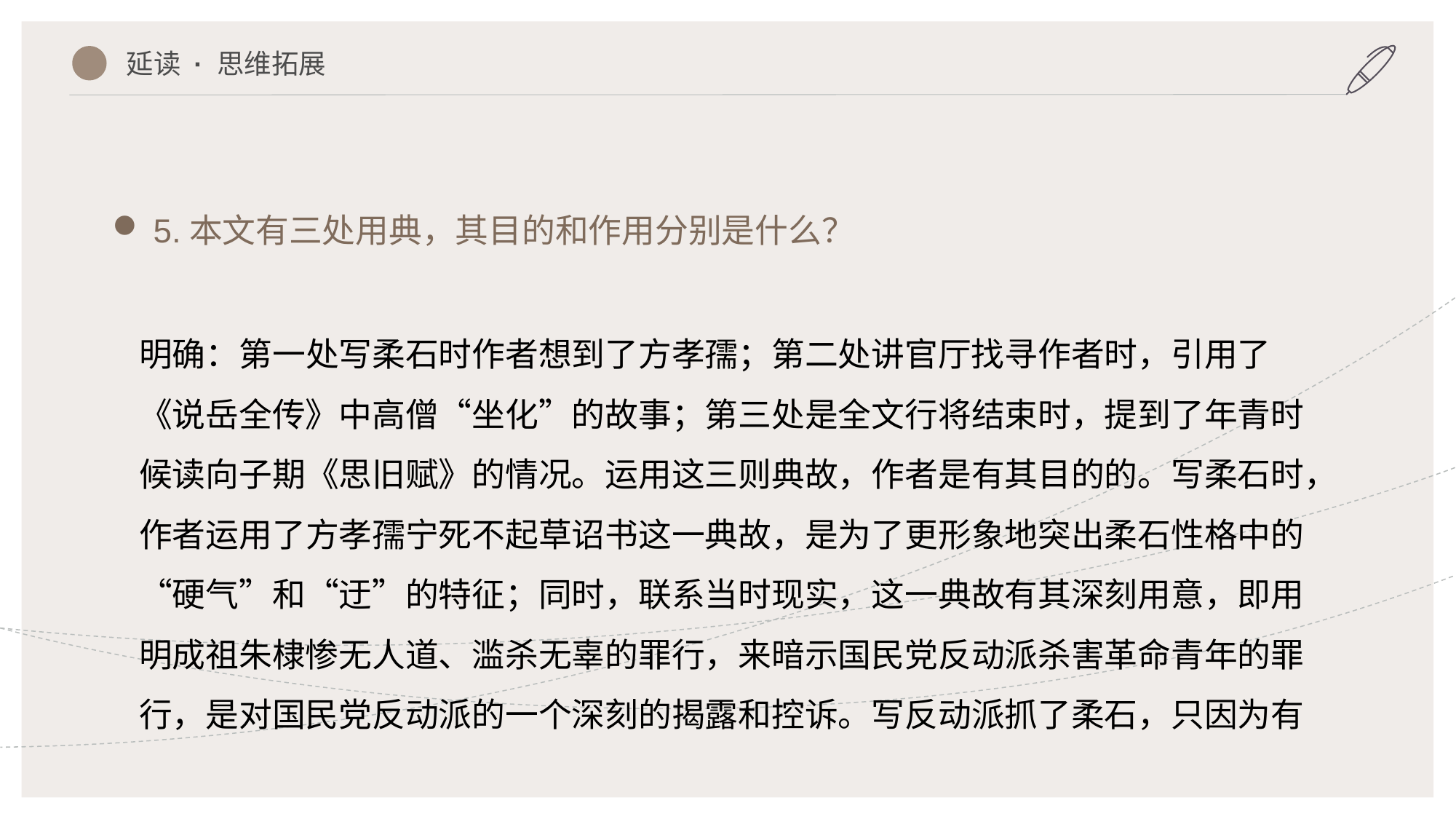

延读 · 思维拓展

5.本文有三处用典，其目的和作用分别是什么？

明确：第一处写柔石时作者想到了方孝孺；第二处讲官厅找寻作者时，引用了《说岳全传》中高僧“坐化”的故事；第三处是全文行将结束时，提到了年青时候读向子期《思旧赋》的情况。运用这三则典故，作者是有其目的的。写柔石时，作者运用了方孝孺宁死不起草诏书这一典故，是为了更形象地突出柔石性格中的“硬气”和“迂”的特征；同时，联系当时现实，这一典故有其深刻用意，即用明成祖朱棣惨无人道、滥杀无辜的罪行，来暗示国民党反动派杀害革命青年的罪行，是对国民党反动派的一个深刻的揭露和控诉。写反动派抓了柔石，只因为有